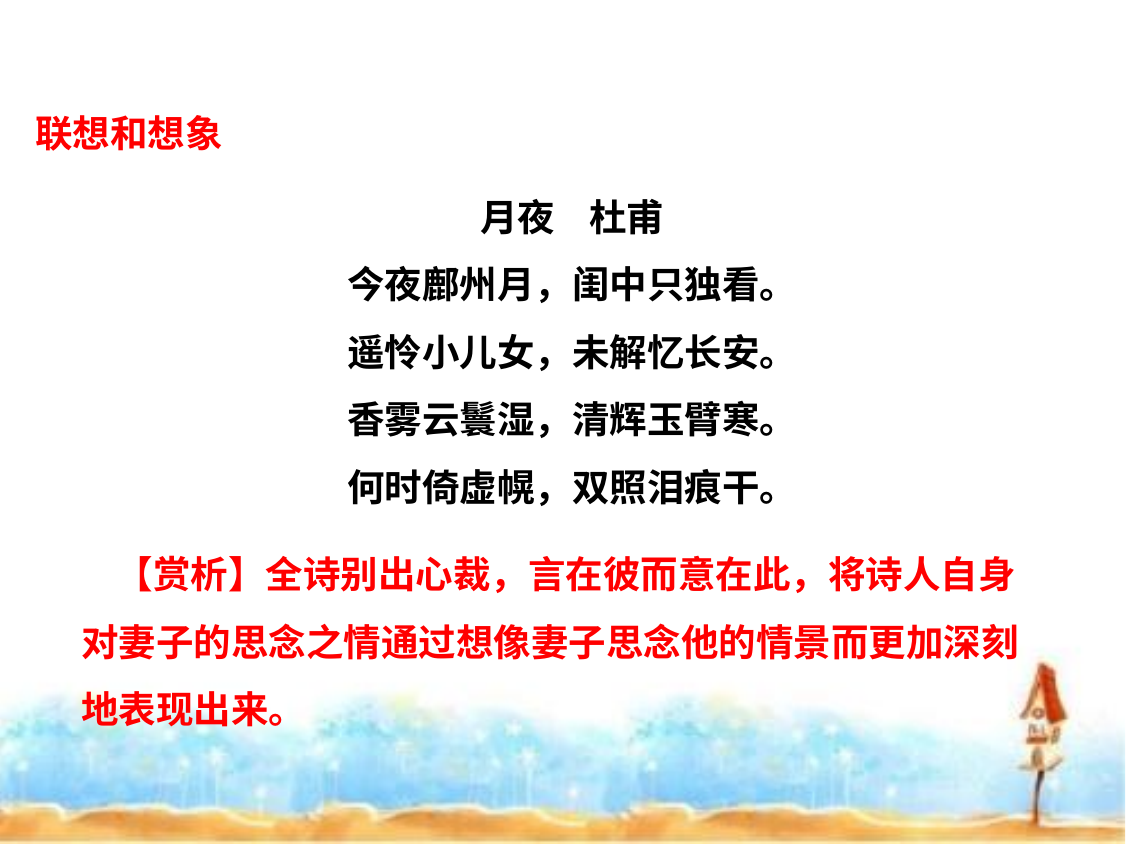

联想和想象
月夜    杜甫
今夜鄜州月，闺中只独看。
遥怜小儿女，未解忆长安。
香雾云鬟湿，清辉玉臂寒。
何时倚虚幌，双照泪痕干。
   【赏析】全诗别出心裁，言在彼而意在此，将诗人自身对妻子的思念之情通过想像妻子思念他的情景而更加深刻地表现出来。